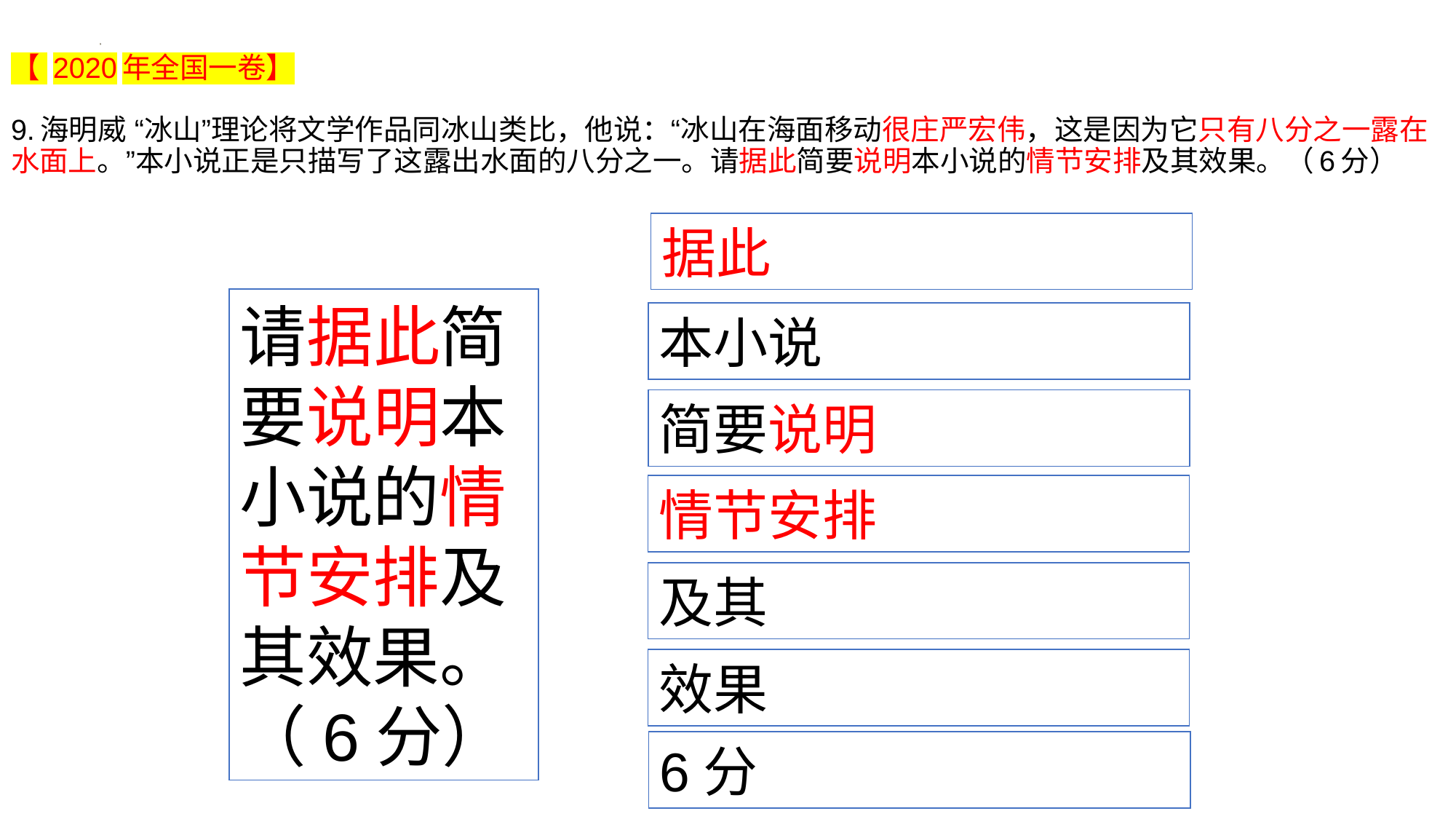

# 【 2020年全国一卷】 9.海明威 “冰山”理论将文学作品同冰山类比，他说：“冰山在海面移动很庄严宏伟，这是因为它只有八分之一露在水面上。”本小说正是只描写了这露出水面的八分之一。请据此简要说明本小说的情节安排及其效果。（6分）
据此
请据此简要说明本小说的情节安排及其效果。（6分）
本小说
简要说明
情节安排
及其
效果
6分